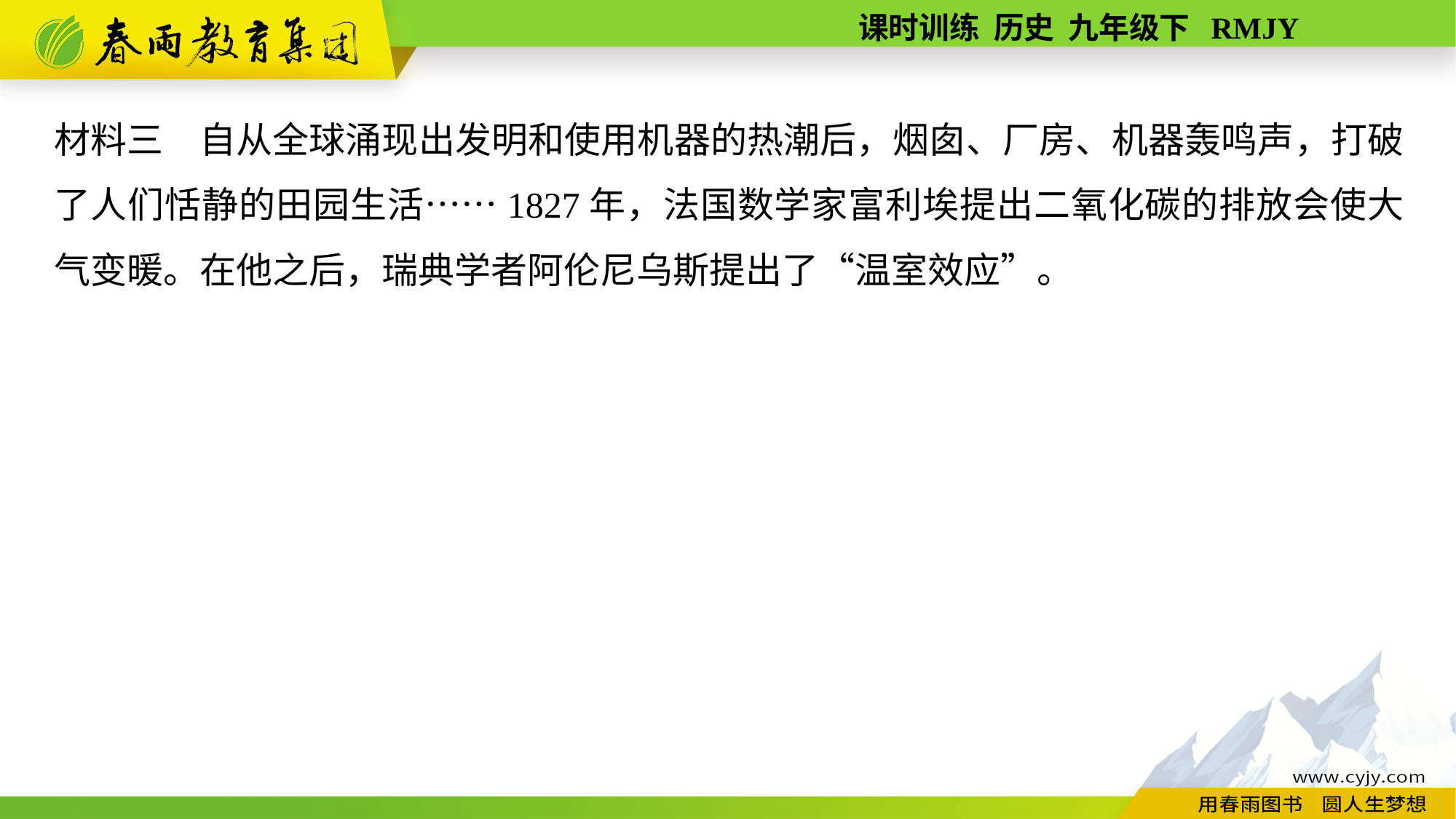

材料三　自从全球涌现出发明和使用机器的热潮后，烟囱、厂房、机器轰鸣声，打破了人们恬静的田园生活……1827年，法国数学家富利埃提出二氧化碳的排放会使大气变暖。在他之后，瑞典学者阿伦尼乌斯提出了“温室效应”。